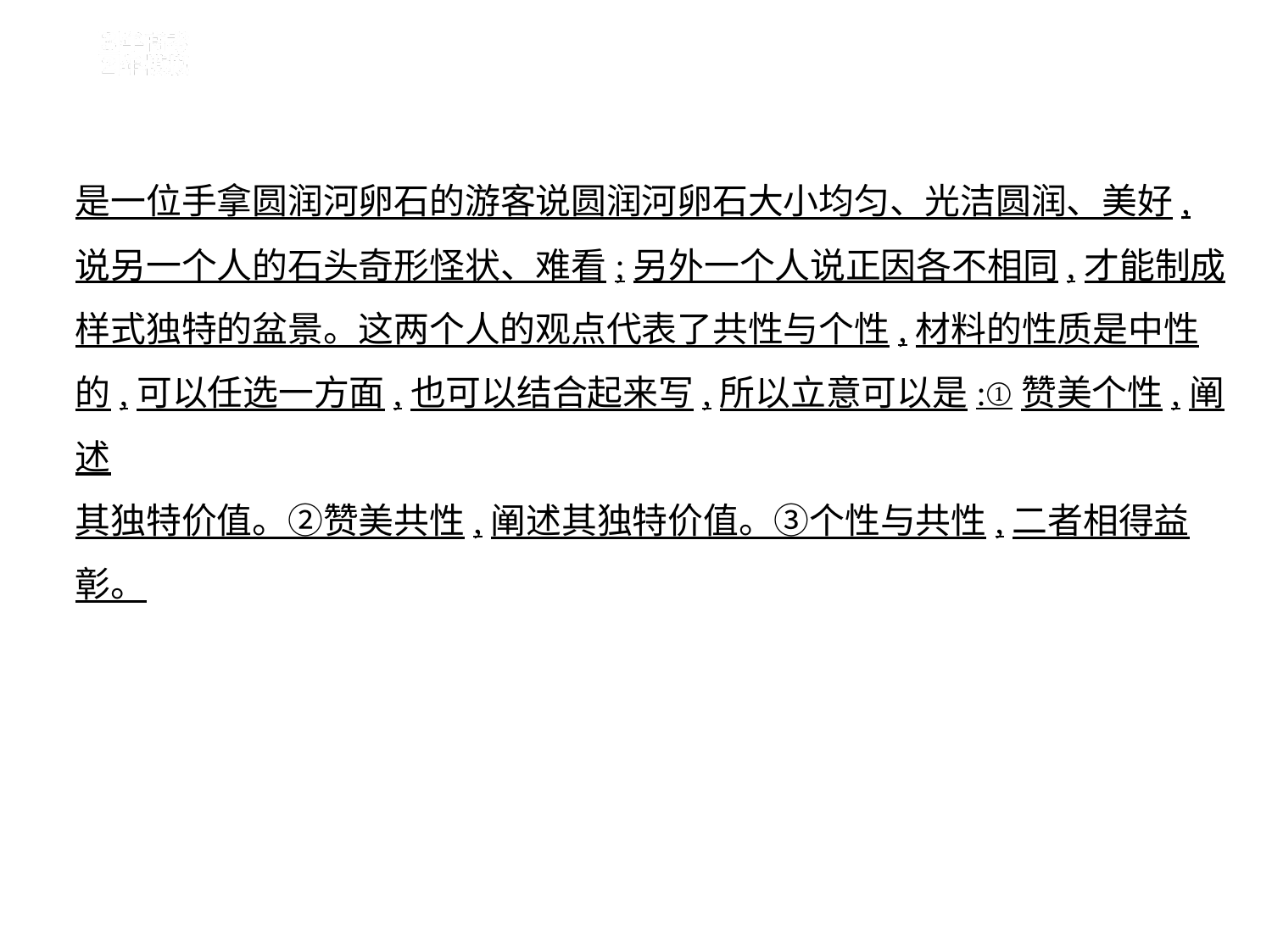

是一位手拿圆润河卵石的游客说圆润河卵石大小均匀、光洁圆润、美好,
说另一个人的石头奇形怪状、难看;另外一个人说正因各不相同,才能制成
样式独特的盆景。这两个人的观点代表了共性与个性,材料的性质是中性
的,可以任选一方面,也可以结合起来写,所以立意可以是:①赞美个性,阐述
其独特价值。②赞美共性,阐述其独特价值。③个性与共性,二者相得益
彰。